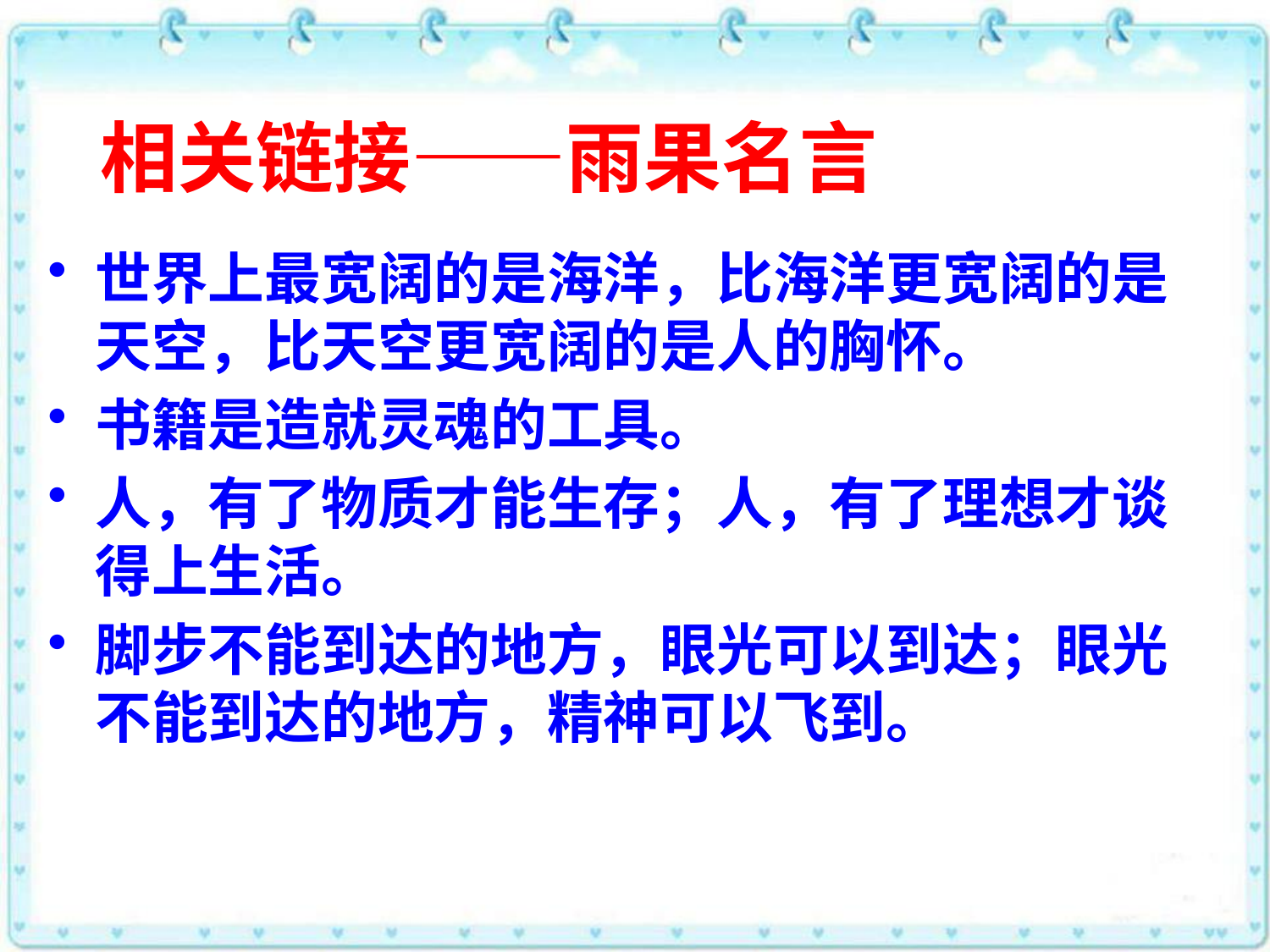

# 相关链接——雨果名言
世界上最宽阔的是海洋，比海洋更宽阔的是天空，比天空更宽阔的是人的胸怀。
书籍是造就灵魂的工具。
人，有了物质才能生存；人，有了理想才谈得上生活。
脚步不能到达的地方，眼光可以到达；眼光不能到达的地方，精神可以飞到。